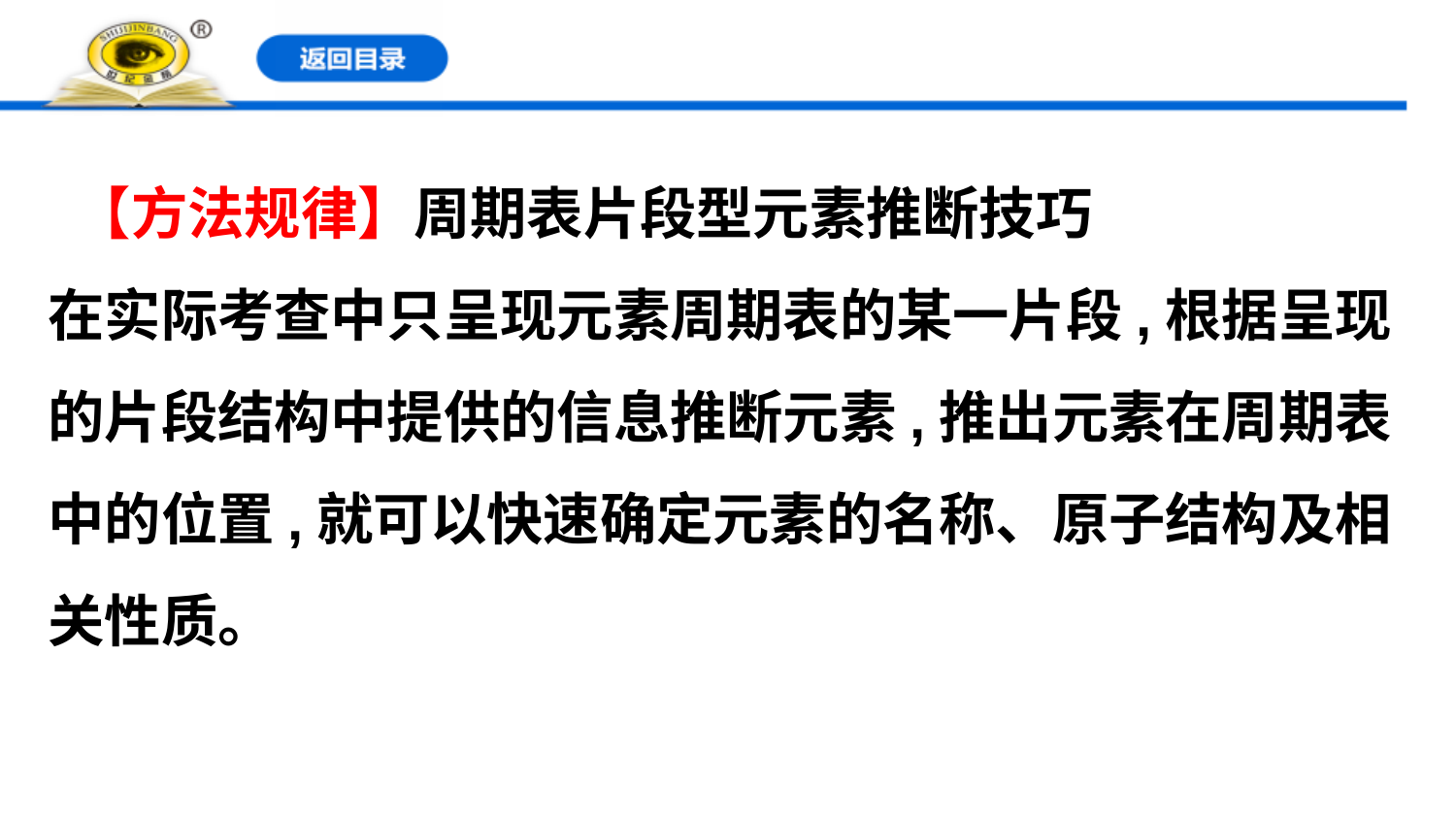

【方法规律】周期表片段型元素推断技巧
在实际考查中只呈现元素周期表的某一片段,根据呈现的片段结构中提供的信息推断元素,推出元素在周期表中的位置,就可以快速确定元素的名称、原子结构及相关性质。